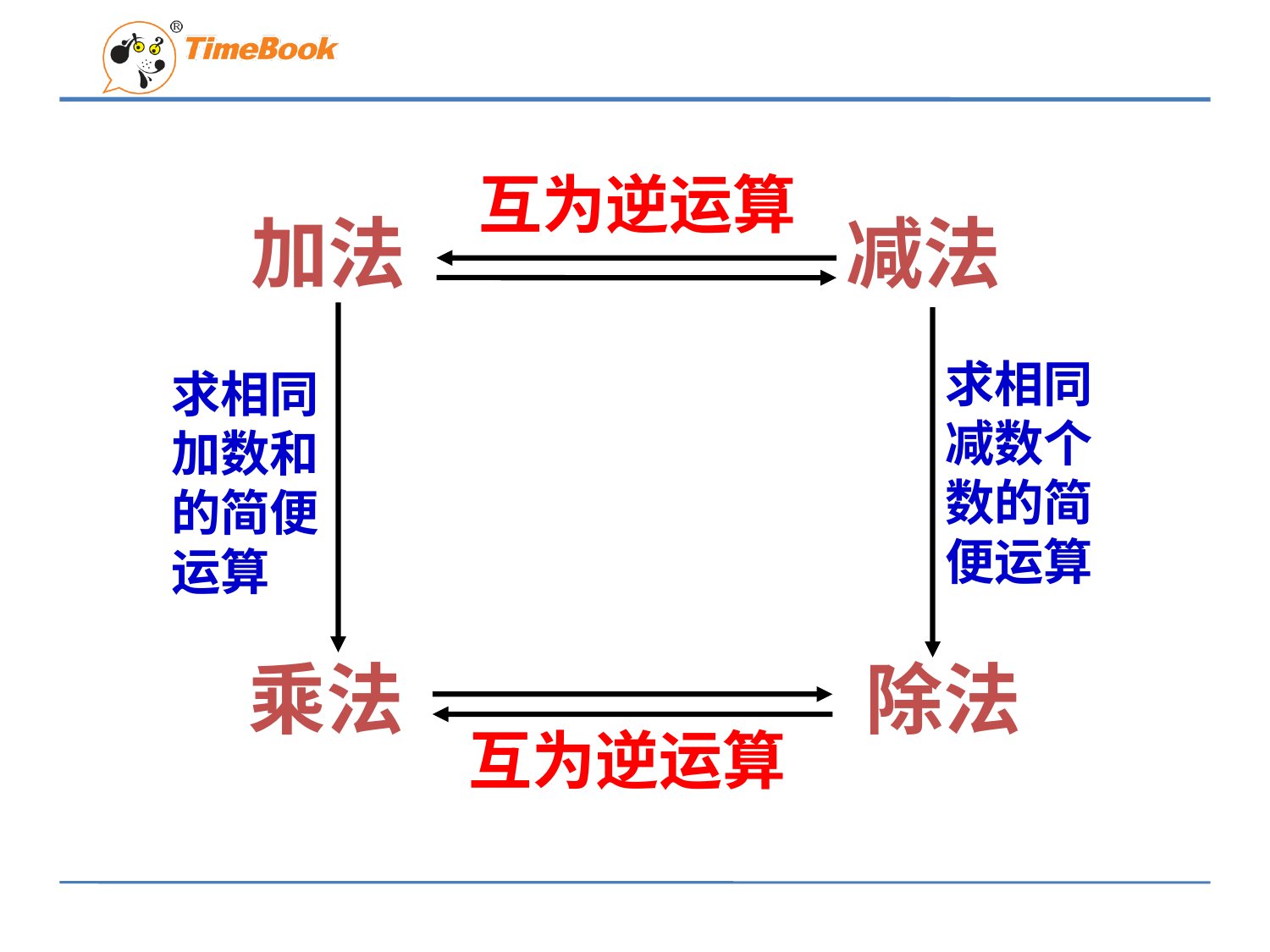

互为逆运算
加法
减法

求相同减数个数的简便运算
求相同加数和的简便运算
乘法
除法

互为逆运算